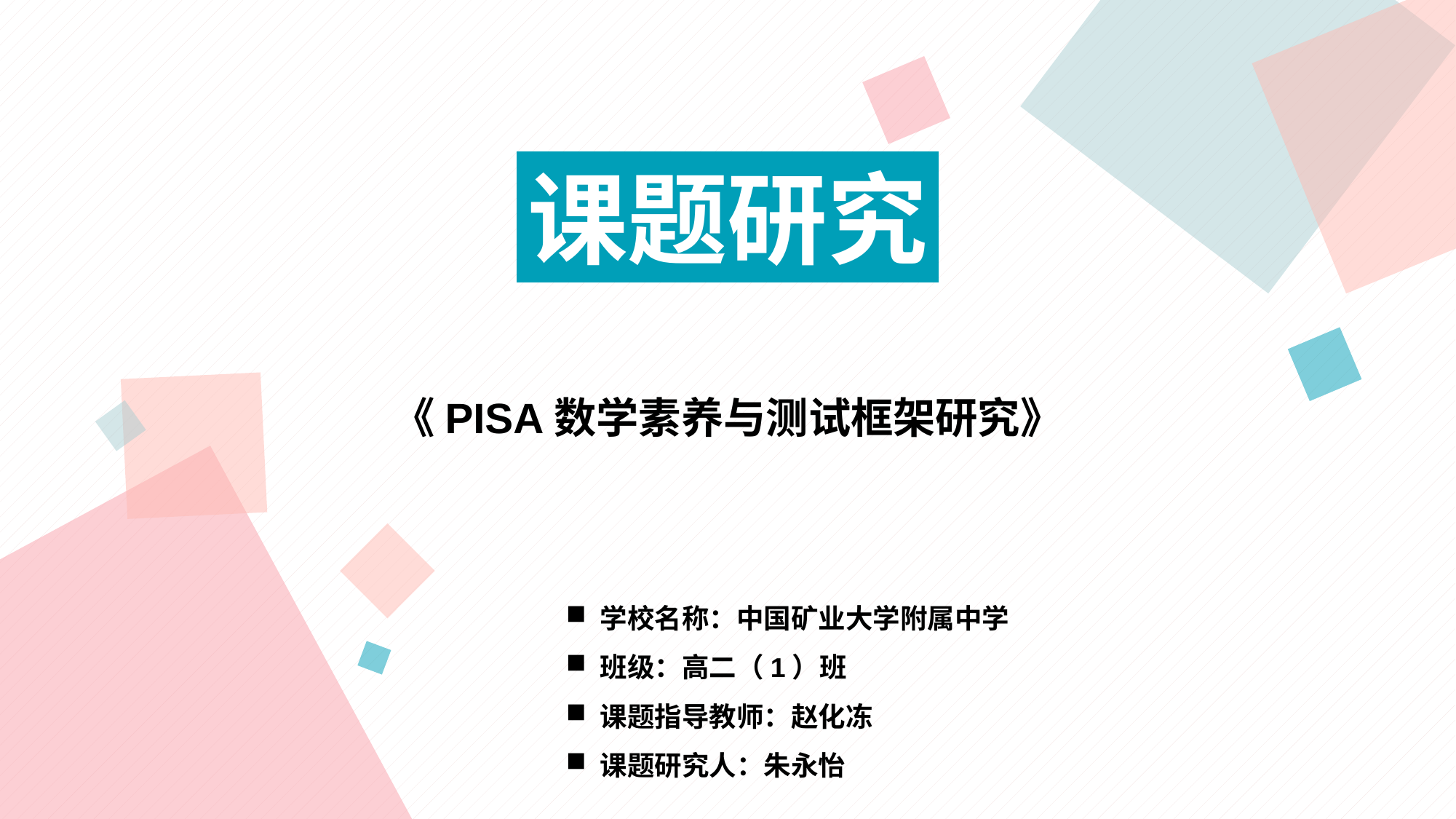

课题研究
《PISA数学素养与测试框架研究》
学校名称：中国矿业大学附属中学
班级：高二（1）班
课题指导教师：赵化冻
课题研究人：朱永怡